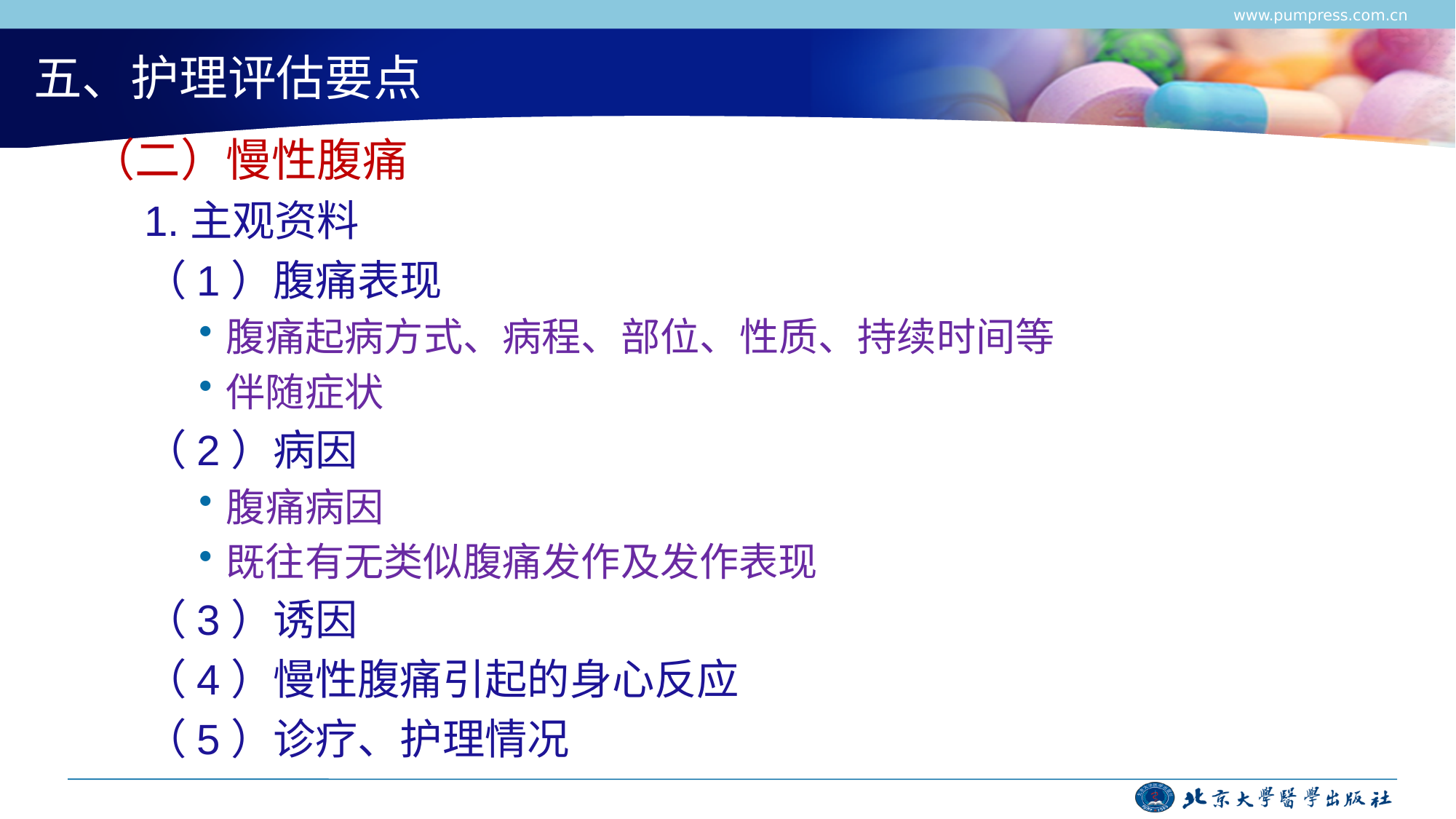

www.pumpress.com.cn
# 五、护理评估要点
（二）慢性腹痛
1.主观资料
（1）腹痛表现
腹痛起病方式、病程、部位、性质、持续时间等
伴随症状
（2）病因
腹痛病因
既往有无类似腹痛发作及发作表现
（3）诱因
（4）慢性腹痛引起的身心反应
（5）诊疗、护理情况